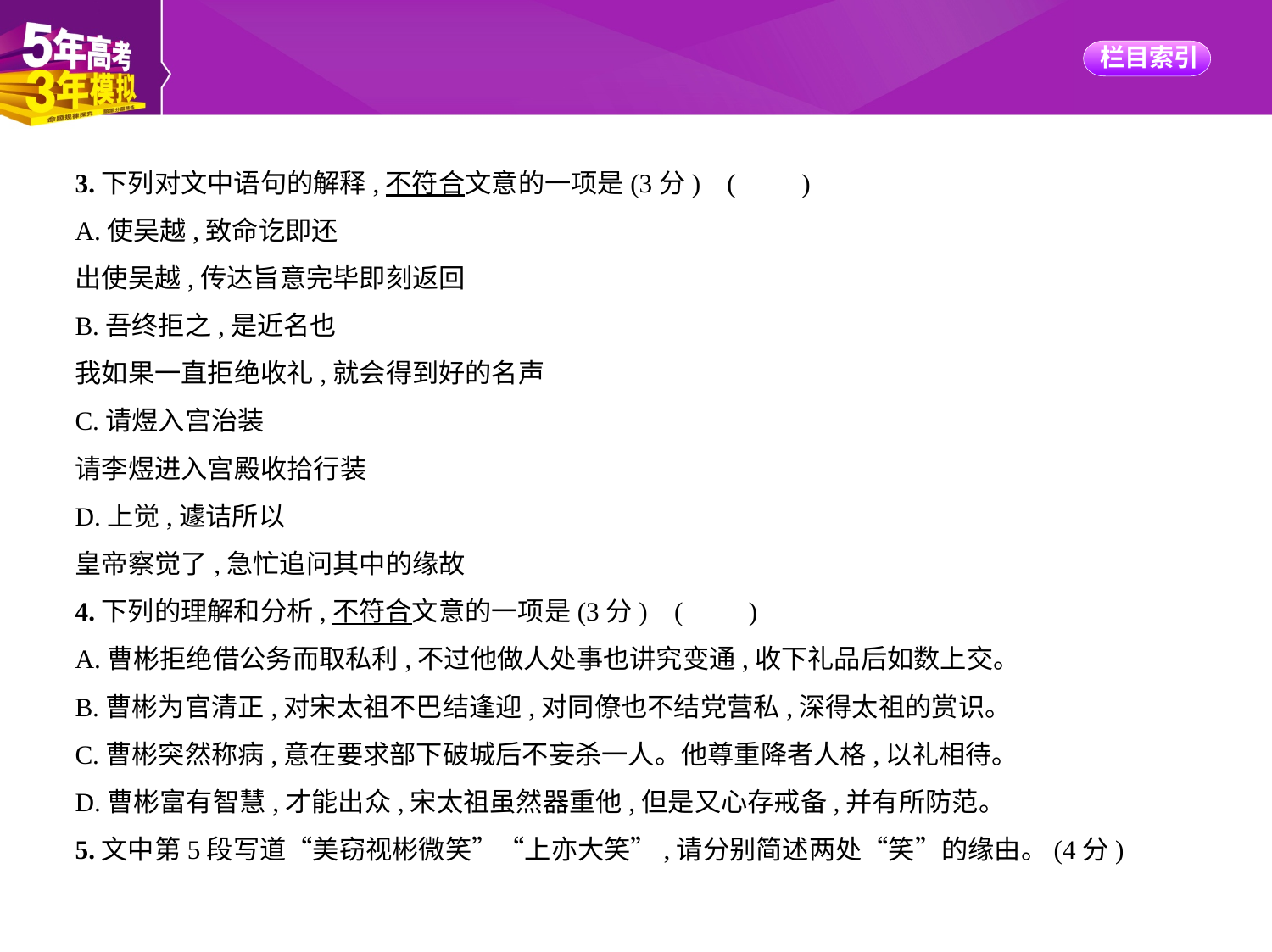

3.下列对文中语句的解释,不符合文意的一项是(3分) (　　)
A.使吴越,致命讫即还
出使吴越,传达旨意完毕即刻返回
B.吾终拒之,是近名也
我如果一直拒绝收礼,就会得到好的名声
C.请煜入宫治装
请李煜进入宫殿收拾行装
D.上觉,遽诘所以
皇帝察觉了,急忙追问其中的缘故
4.下列的理解和分析,不符合文意的一项是(3分) (　　)
A.曹彬拒绝借公务而取私利,不过他做人处事也讲究变通,收下礼品后如数上交。
B.曹彬为官清正,对宋太祖不巴结逢迎,对同僚也不结党营私,深得太祖的赏识。
C.曹彬突然称病,意在要求部下破城后不妄杀一人。他尊重降者人格,以礼相待。
D.曹彬富有智慧,才能出众,宋太祖虽然器重他,但是又心存戒备,并有所防范。
5.文中第5段写道“美窃视彬微笑”“上亦大笑”,请分别简述两处“笑”的缘由。(4分)